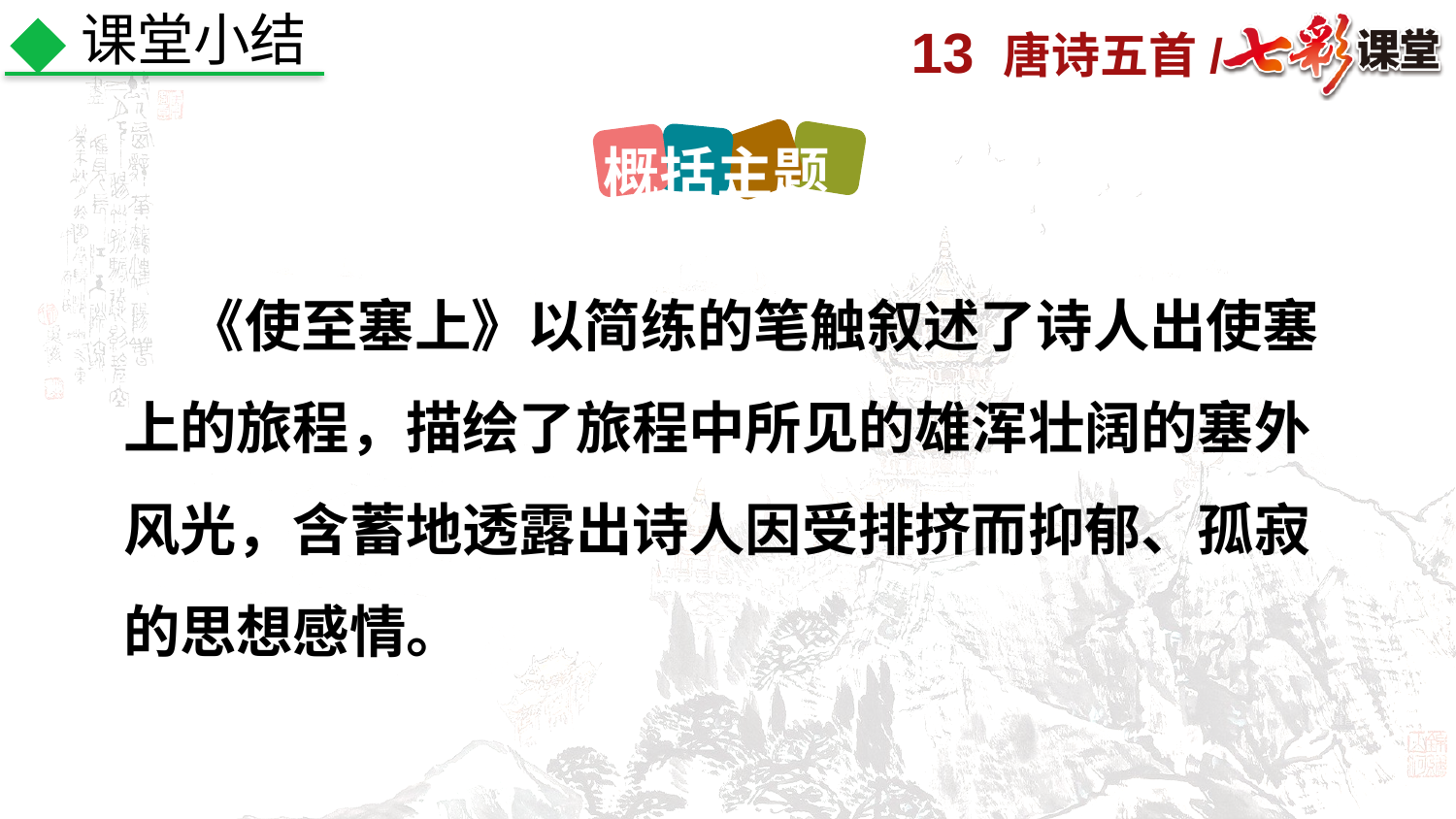

课堂小结

概括主题

    《使至塞上》以简练的笔触叙述了诗人出使塞上的旅程，描绘了旅程中所见的雄浑壮阔的塞外风光，含蓄地透露出诗人因受排挤而抑郁、孤寂的思想感情。